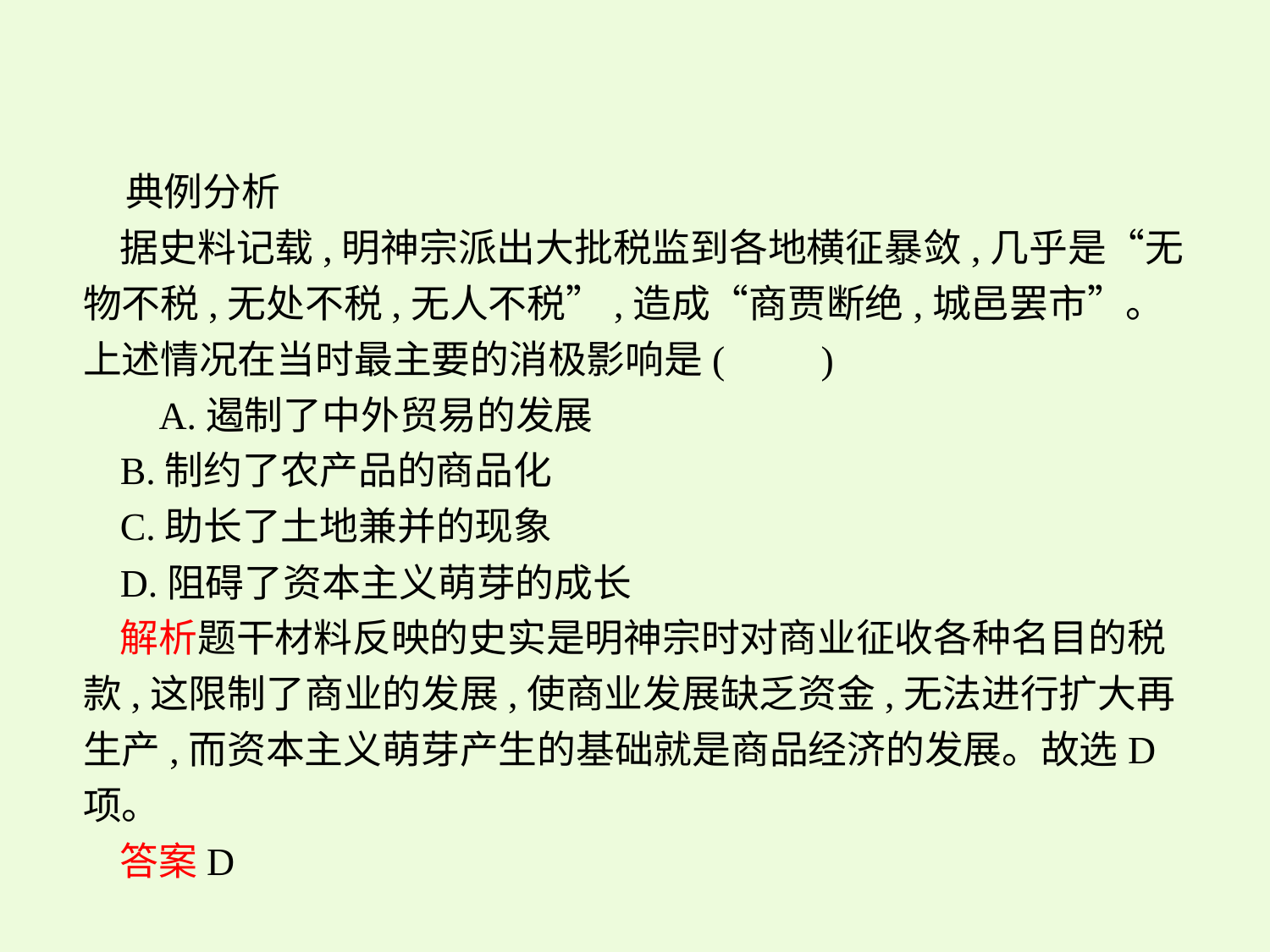

典例分析
据史料记载,明神宗派出大批税监到各地横征暴敛,几乎是“无物不税,无处不税,无人不税”,造成“商贾断绝,城邑罢市”。上述情况在当时最主要的消极影响是(　　)
    A.遏制了中外贸易的发展
B.制约了农产品的商品化
C.助长了土地兼并的现象
D.阻碍了资本主义萌芽的成长
解析题干材料反映的史实是明神宗时对商业征收各种名目的税款,这限制了商业的发展,使商业发展缺乏资金,无法进行扩大再生产,而资本主义萌芽产生的基础就是商品经济的发展。故选D项。
答案D